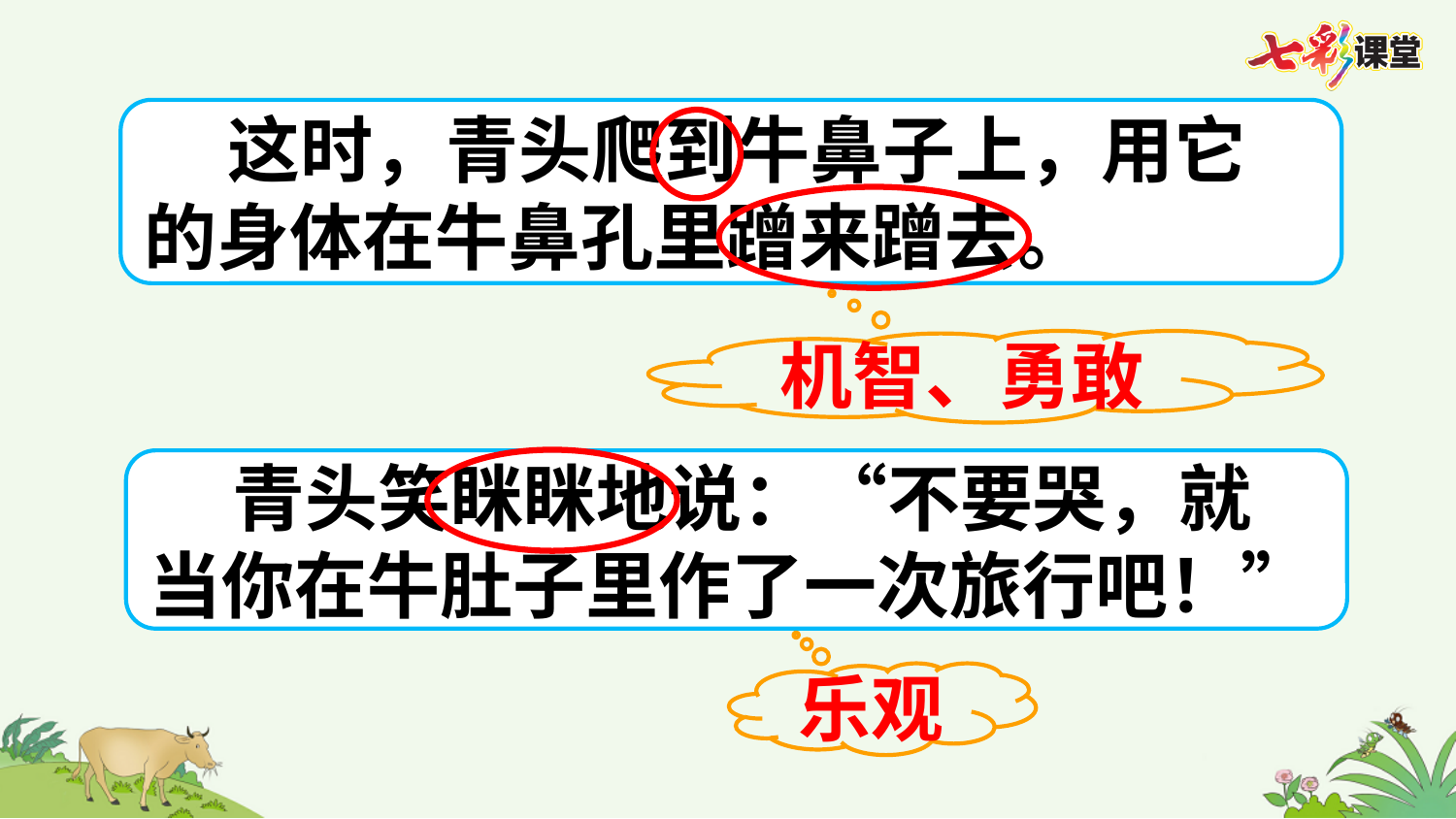

这时，青头爬到牛鼻子上，用它的身体在牛鼻孔里蹭来蹭去。

机智、勇敢

    青头笑眯眯地说：“不要哭，就当你在牛肚子里作了一次旅行吧！”
乐观